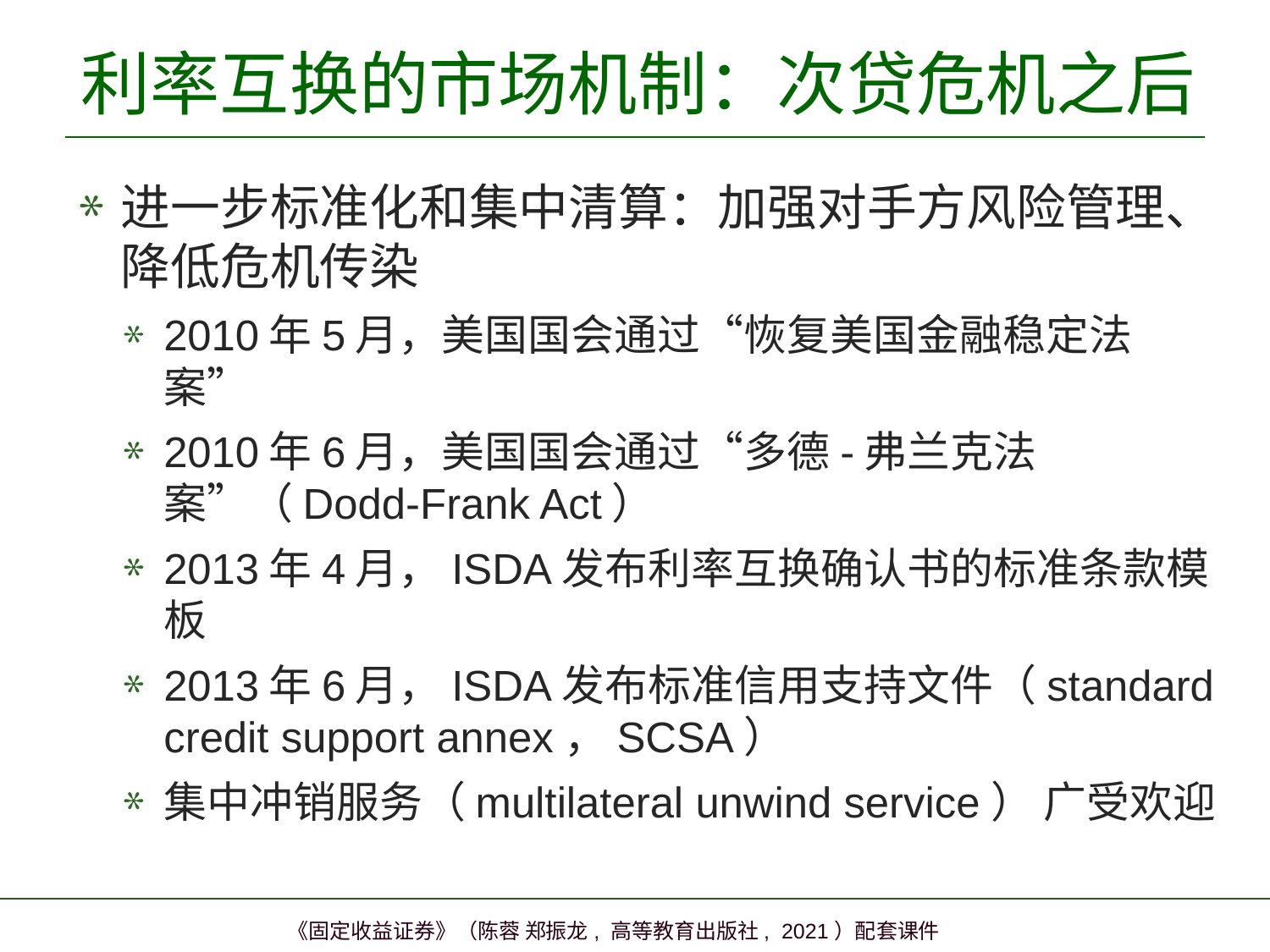

# 利率互换的市场机制：次贷危机之后
进一步标准化和集中清算：加强对手方风险管理、降低危机传染
2010年5月，美国国会通过“恢复美国金融稳定法案”
2010年6月，美国国会通过“多德-弗兰克法案”（Dodd-Frank Act）
2013年4月，ISDA发布利率互换确认书的标准条款模板
2013年6月，ISDA发布标准信用支持文件（standard credit support annex，SCSA）
集中冲销服务（multilateral unwind service） 广受欢迎

14